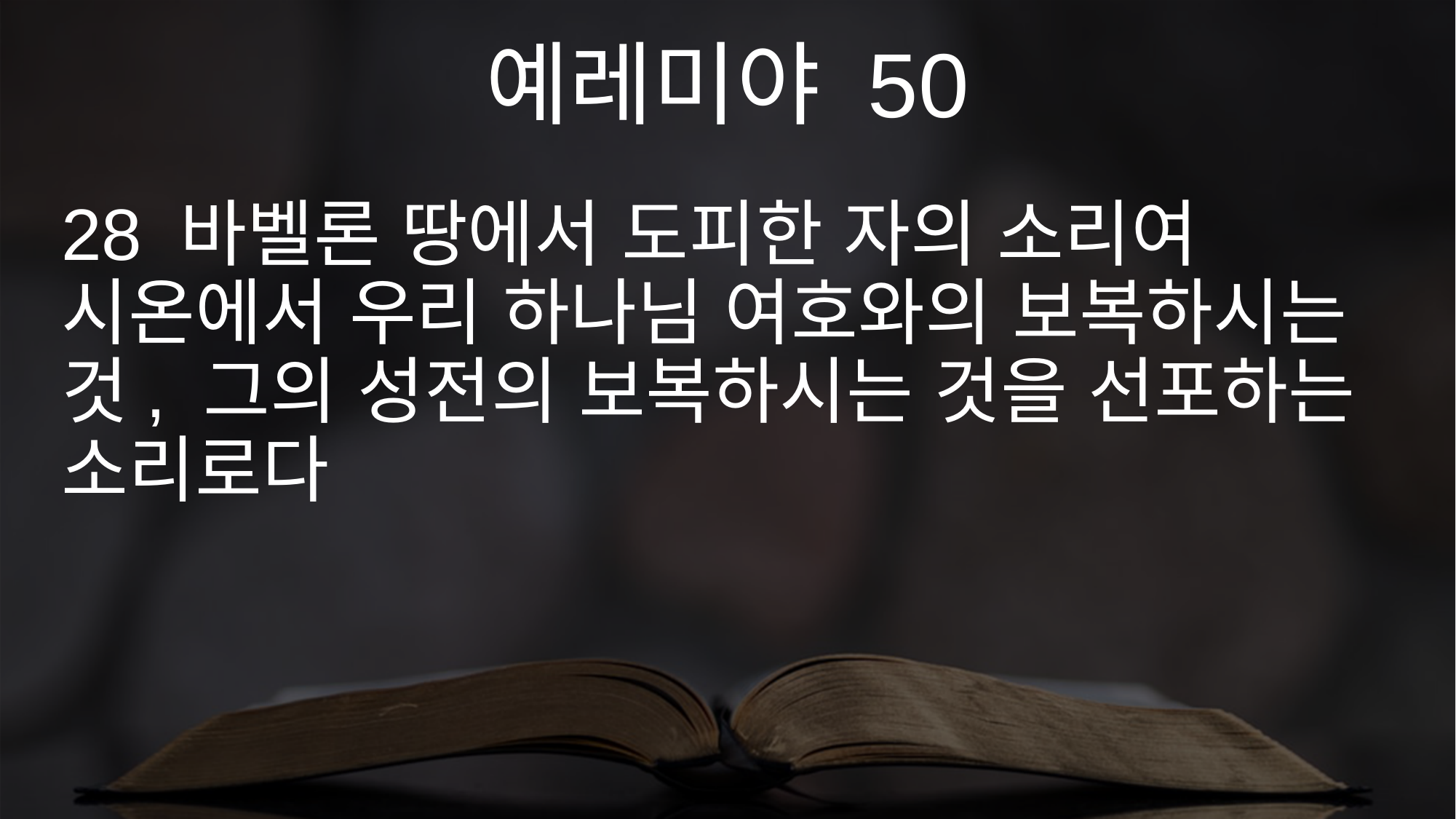

예레미야 50
28 바벨론 땅에서 도피한 자의 소리여 시온에서 우리 하나님 여호와의 보복하시는 것, 그의 성전의 보복하시는 것을 선포하는 소리로다